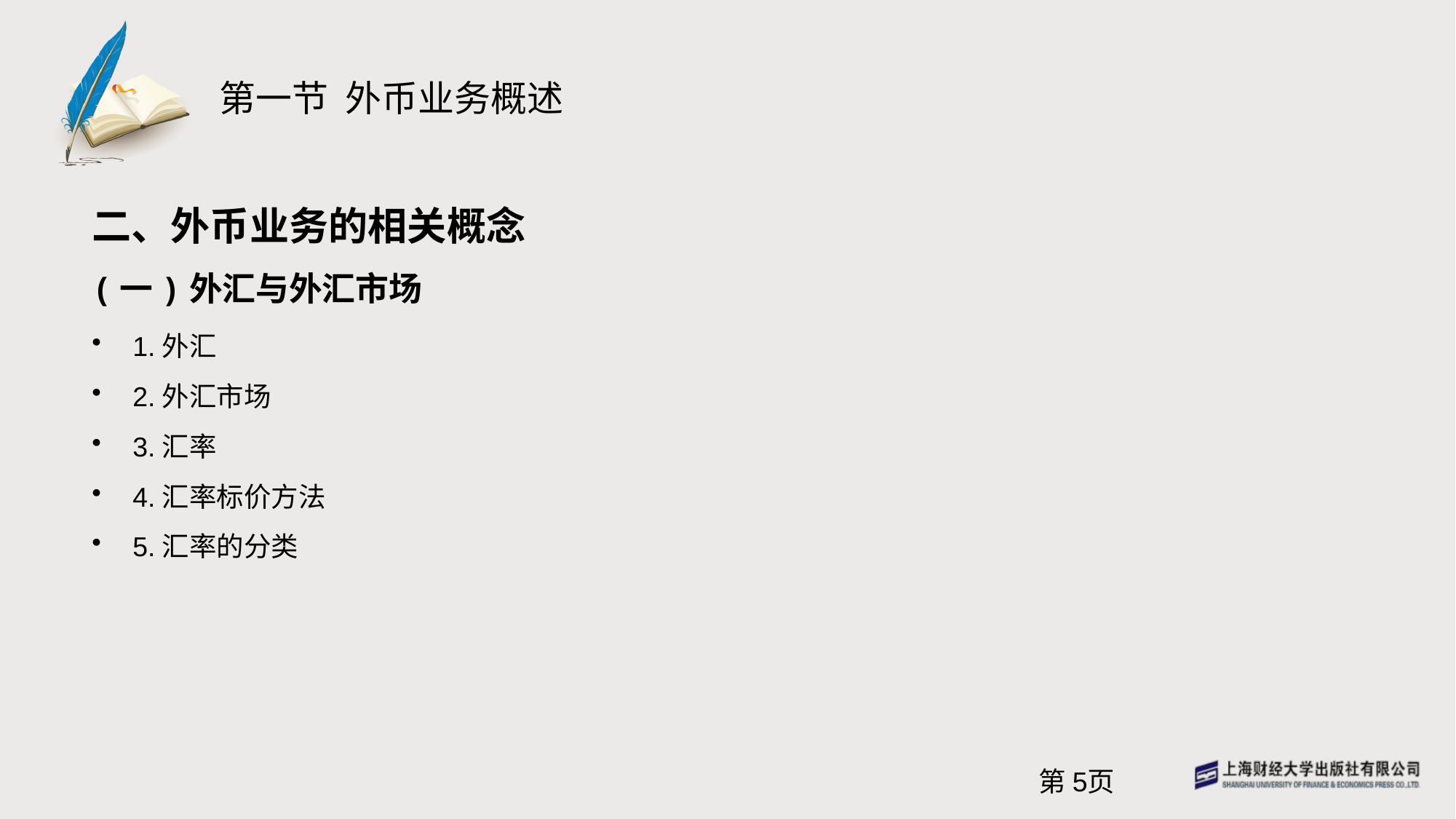

# 第一节  外币业务概述
二、外币业务的相关概念
(一)外汇与外汇市场
1.外汇
2.外汇市场
3.汇率
4.汇率标价方法
5.汇率的分类

5